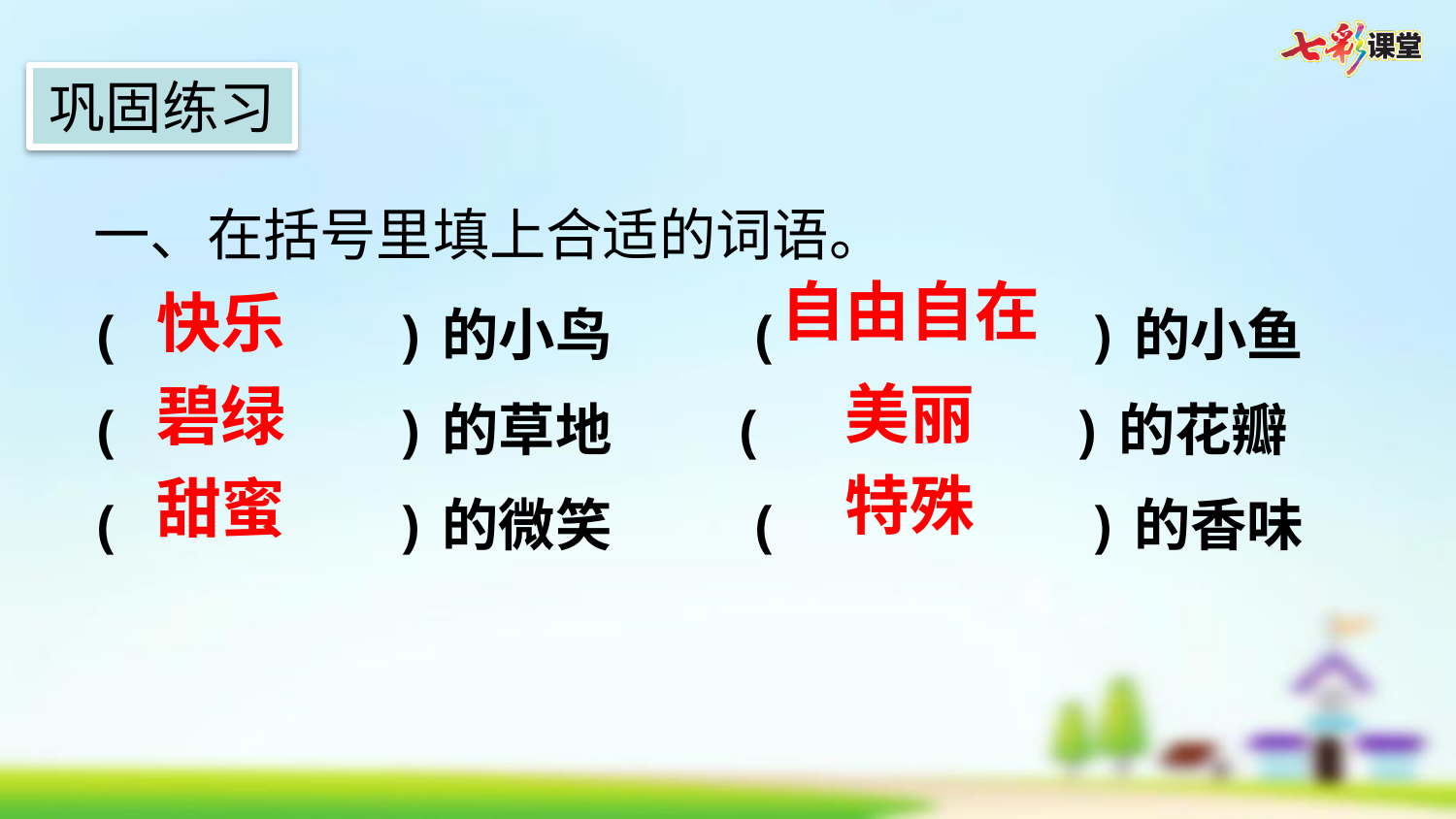

巩固练习
一、在括号里填上合适的词语。
自由自在
(        )的小鸟       (         )的小鱼
(        )的草地       (         )的花瓣
(        )的微笑       (         )的香味
快乐
美丽
碧绿
特殊
甜蜜